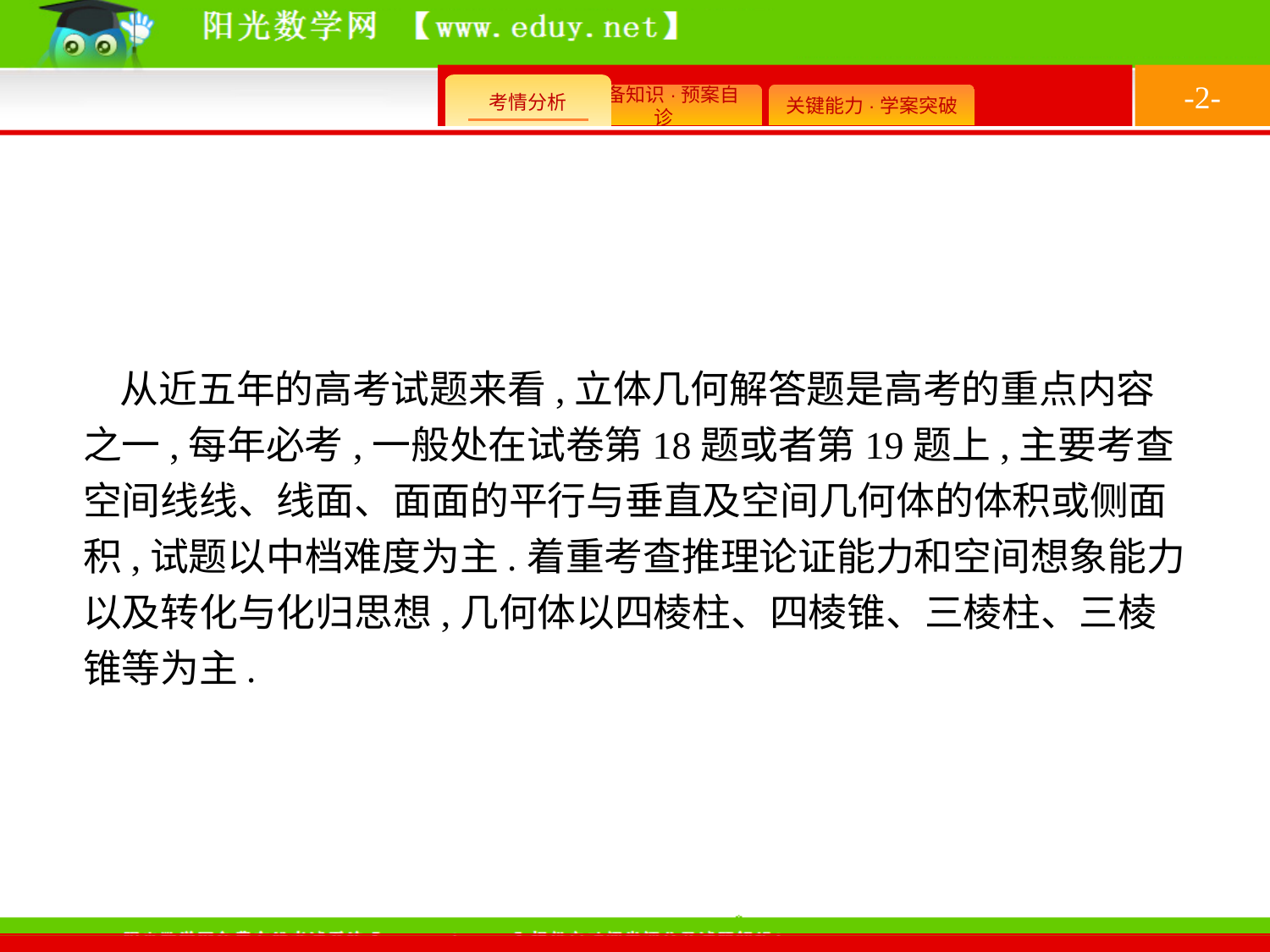

-2-
从近五年的高考试题来看,立体几何解答题是高考的重点内容之一,每年必考,一般处在试卷第18题或者第19题上,主要考查空间线线、线面、面面的平行与垂直及空间几何体的体积或侧面积,试题以中档难度为主.着重考查推理论证能力和空间想象能力以及转化与化归思想,几何体以四棱柱、四棱锥、三棱柱、三棱锥等为主.